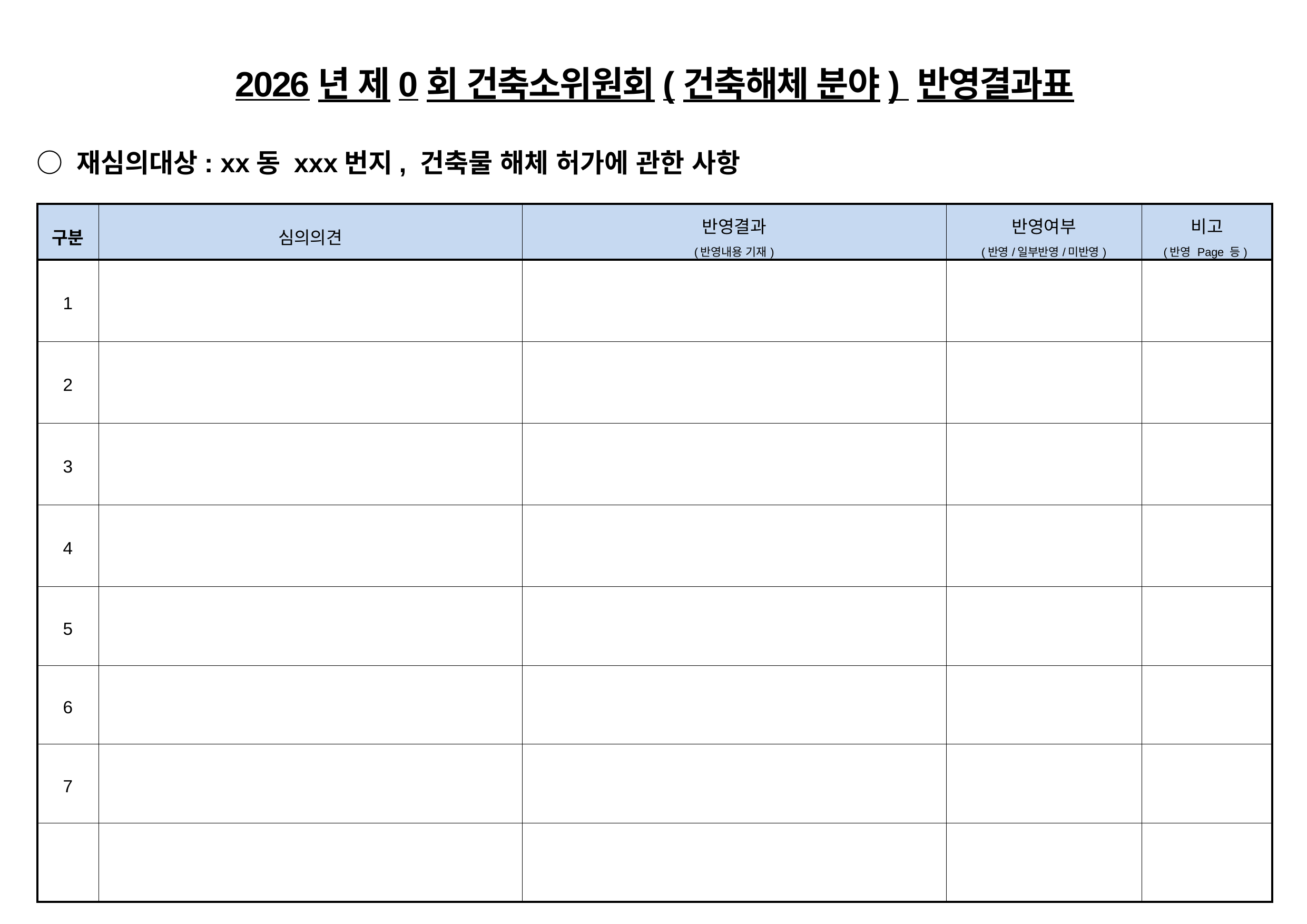

2026년 제0회 건축소위원회(건축해체 분야) 반영결과표

 ○ 재심의대상: xx동 xxx번지, 건축물 해체 허가에 관한 사항
| 구분 | 심의의견 | 반영결과 (반영내용 기재) | 반영여부 (반영/일부반영/미반영) | 비고 (반영 Page 등) |
| --- | --- | --- | --- | --- |
| 1 |  |  |  |  |
| 2 |  |  |  |  |
| 3 |  |  |  |  |
| 4 |  |  |  |  |
| 5 |  |  |  |  |
| 6 |  |  |  |  |
| 7 |  |  |  |  |
|  |  |  |  |  |